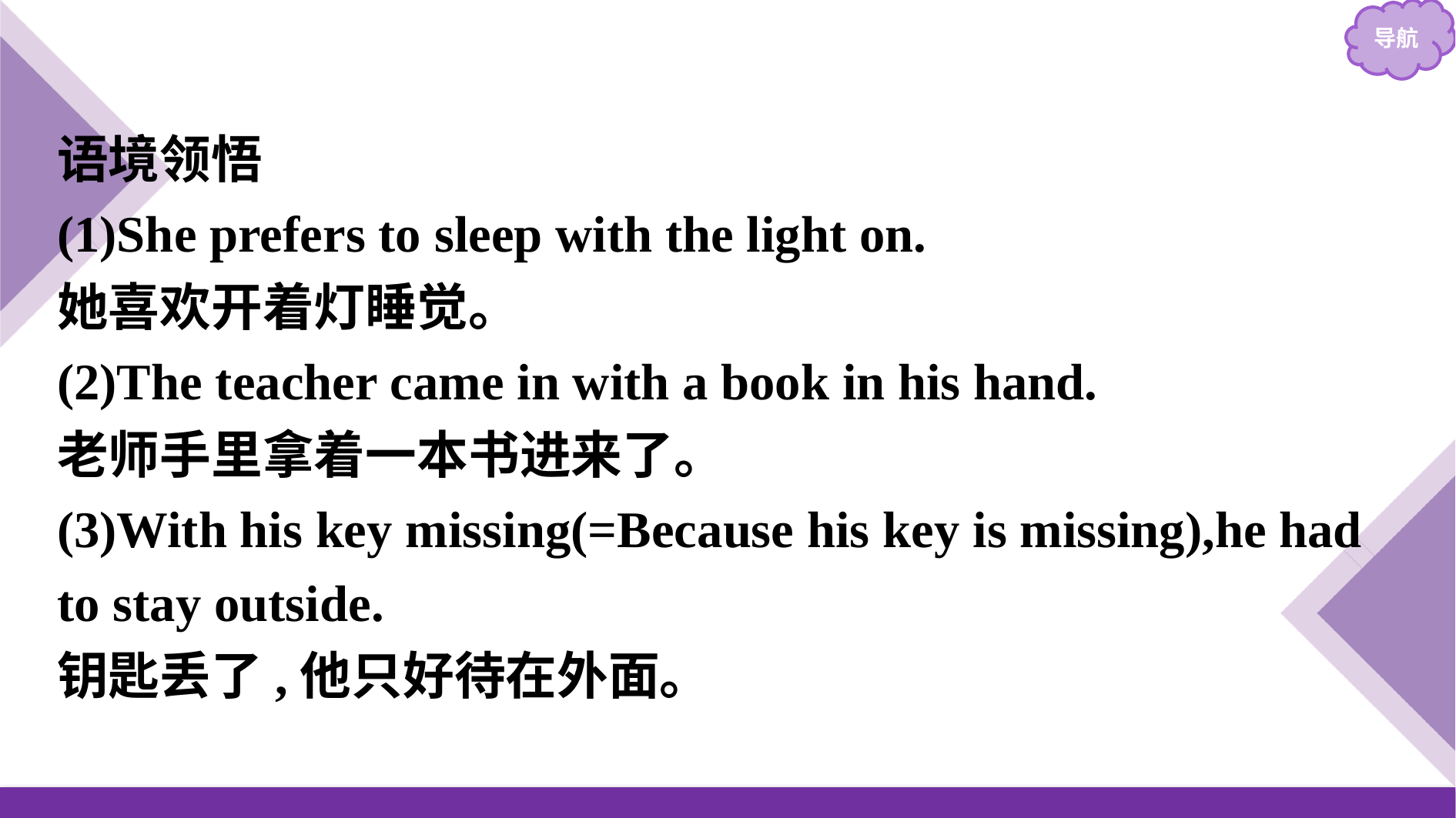

语境领悟
(1)She prefers to sleep with the light on.
她喜欢开着灯睡觉。
(2)The teacher came in with a book in his hand.
老师手里拿着一本书进来了。
(3)With his key missing(=Because his key is missing),he had to stay outside.
钥匙丢了,他只好待在外面。